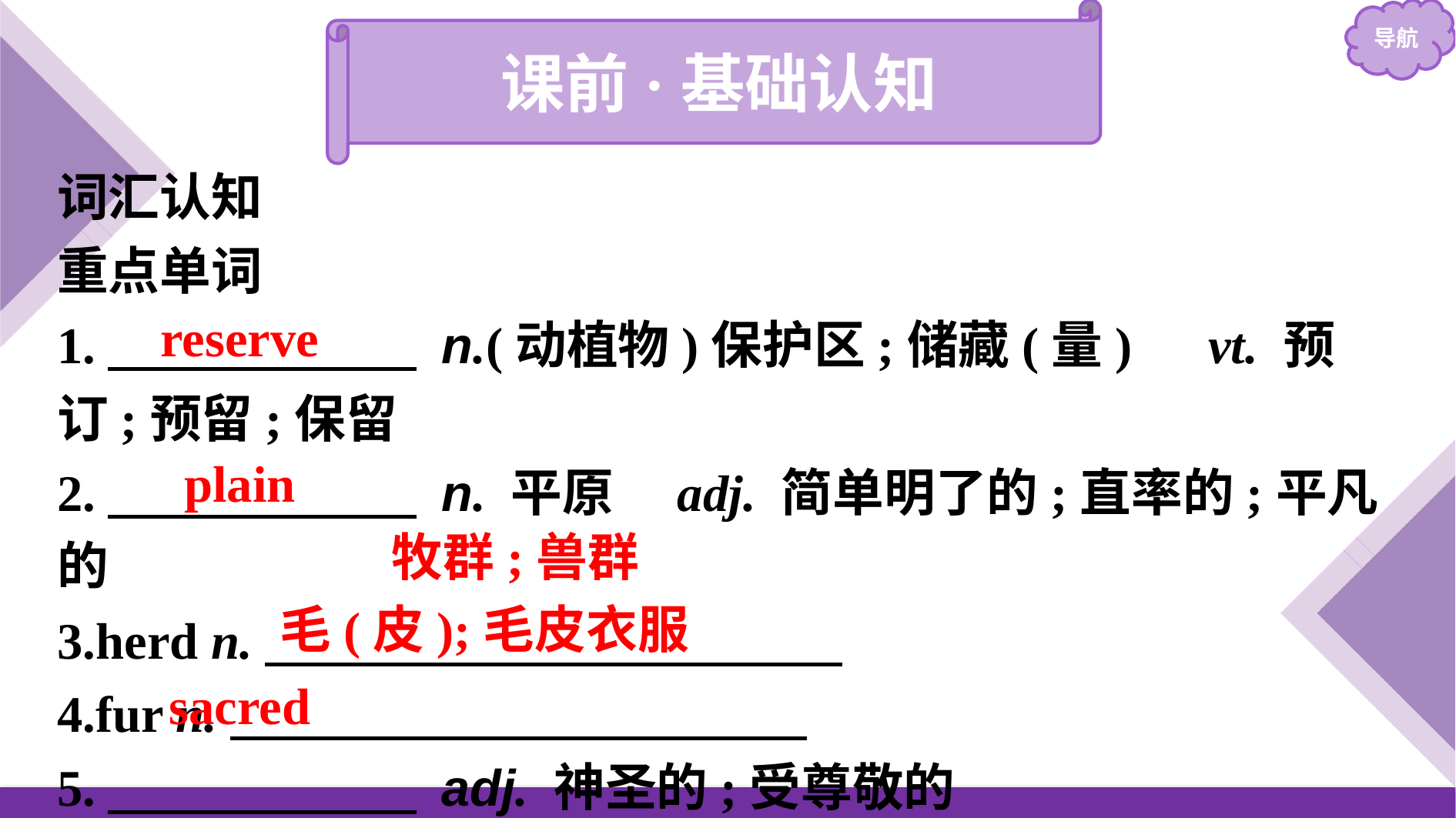

课前·基础认知
词汇认知
重点单词
1.　　　　　　 n.(动植物)保护区;储藏(量)　vt. 预订;预留;保留
2.　　　　　　 n. 平原　adj. 简单明了的;直率的;平凡的
3.herd n.
4.fur n.
5.　　　　　　 adj. 神圣的;受尊敬的
reserve
plain
牧群;兽群
毛(皮);毛皮衣服
sacred